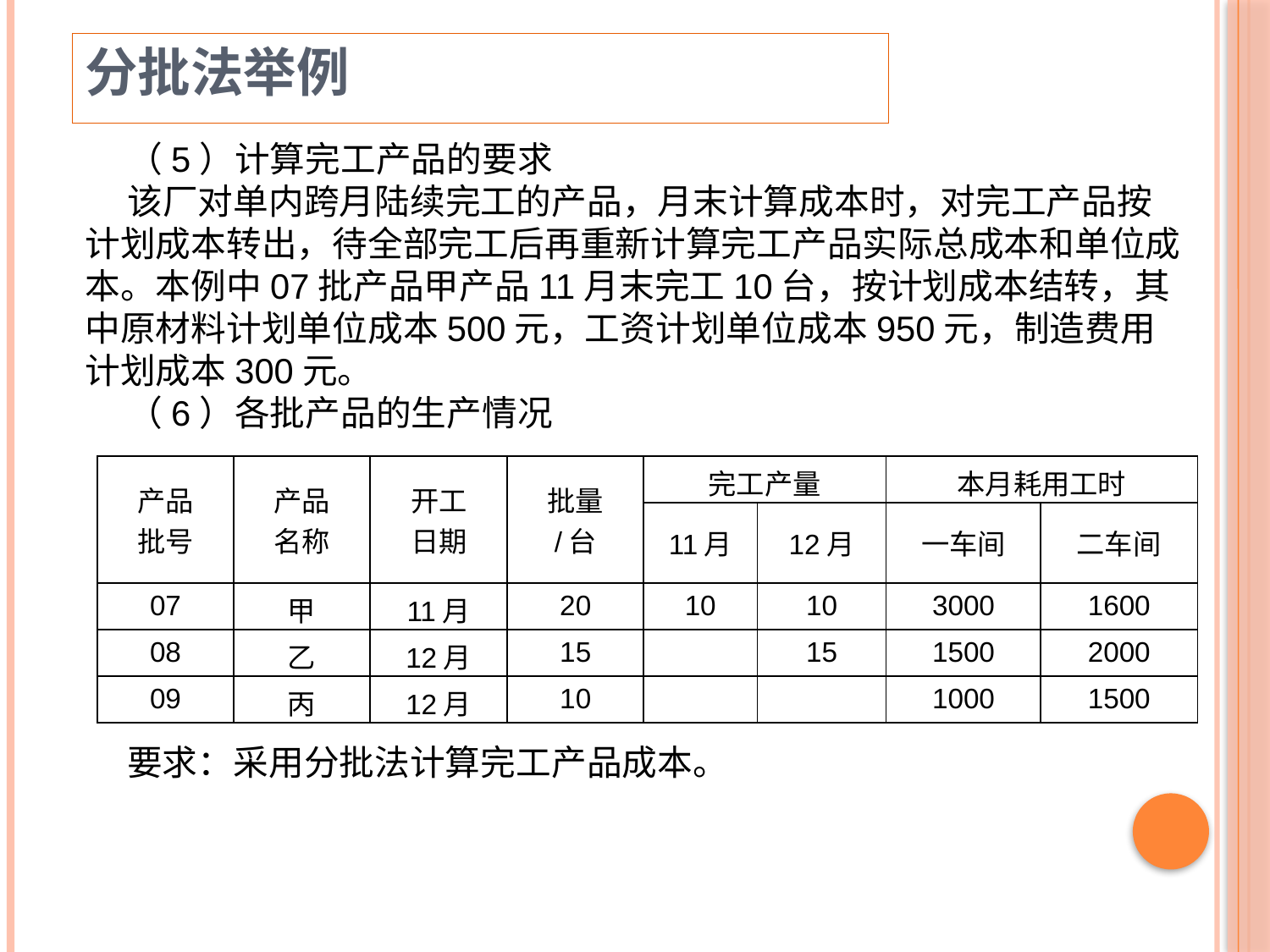

分批法举例
（5）计算完工产品的要求
该厂对单内跨月陆续完工的产品，月末计算成本时，对完工产品按计划成本转出，待全部完工后再重新计算完工产品实际总成本和单位成本。本例中07批产品甲产品11月末完工10台，按计划成本结转，其中原材料计划单位成本500元，工资计划单位成本950元，制造费用计划成本300元。
（6）各批产品的生产情况
| 产品 批号 | 产品 名称 | 开工 日期 | 批量 /台 | 完工产量 |  | 本月耗用工时 |  |
| --- | --- | --- | --- | --- | --- | --- | --- |
|  |  |  |  | 11月 | 12月 | 一车间 | 二车间 |
| 07 | 甲 | 11月 | 20 | 10 | 10 | 3000 | 1600 |
| 08 | 乙 | 12月 | 15 |  | 15 | 1500 | 2000 |
| 09 | 丙 | 12月 | 10 |  |  | 1000 | 1500 |
要求：采用分批法计算完工产品成本。